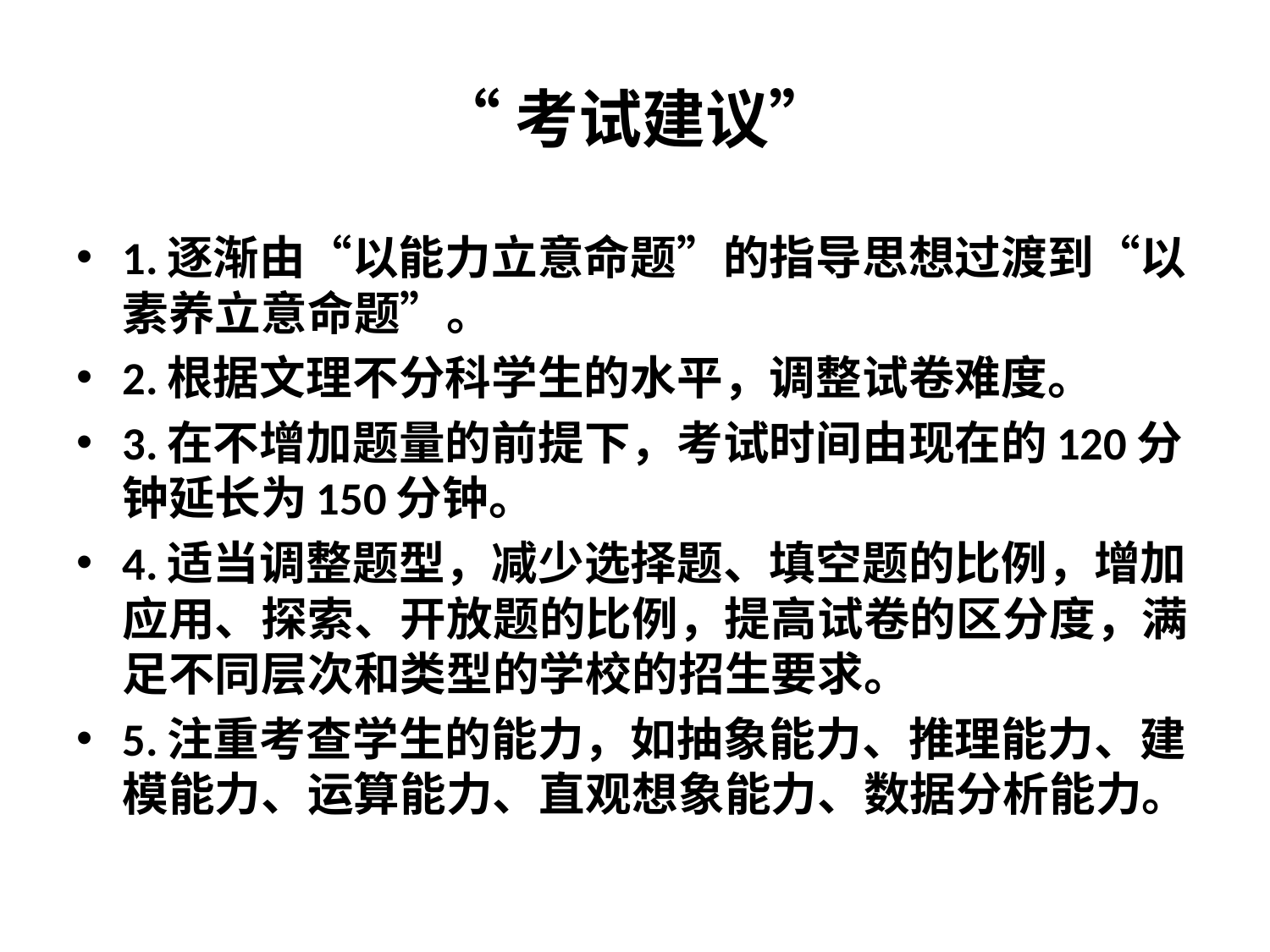

# “考试建议”
1.逐渐由“以能力立意命题”的指导思想过渡到“以素养立意命题”。
2.根据文理不分科学生的水平，调整试卷难度。
3.在不增加题量的前提下，考试时间由现在的120分钟延长为150分钟。
4.适当调整题型，减少选择题、填空题的比例，增加应用、探索、开放题的比例，提高试卷的区分度，满足不同层次和类型的学校的招生要求。
5.注重考查学生的能力，如抽象能力、推理能力、建模能力、运算能力、直观想象能力、数据分析能力。